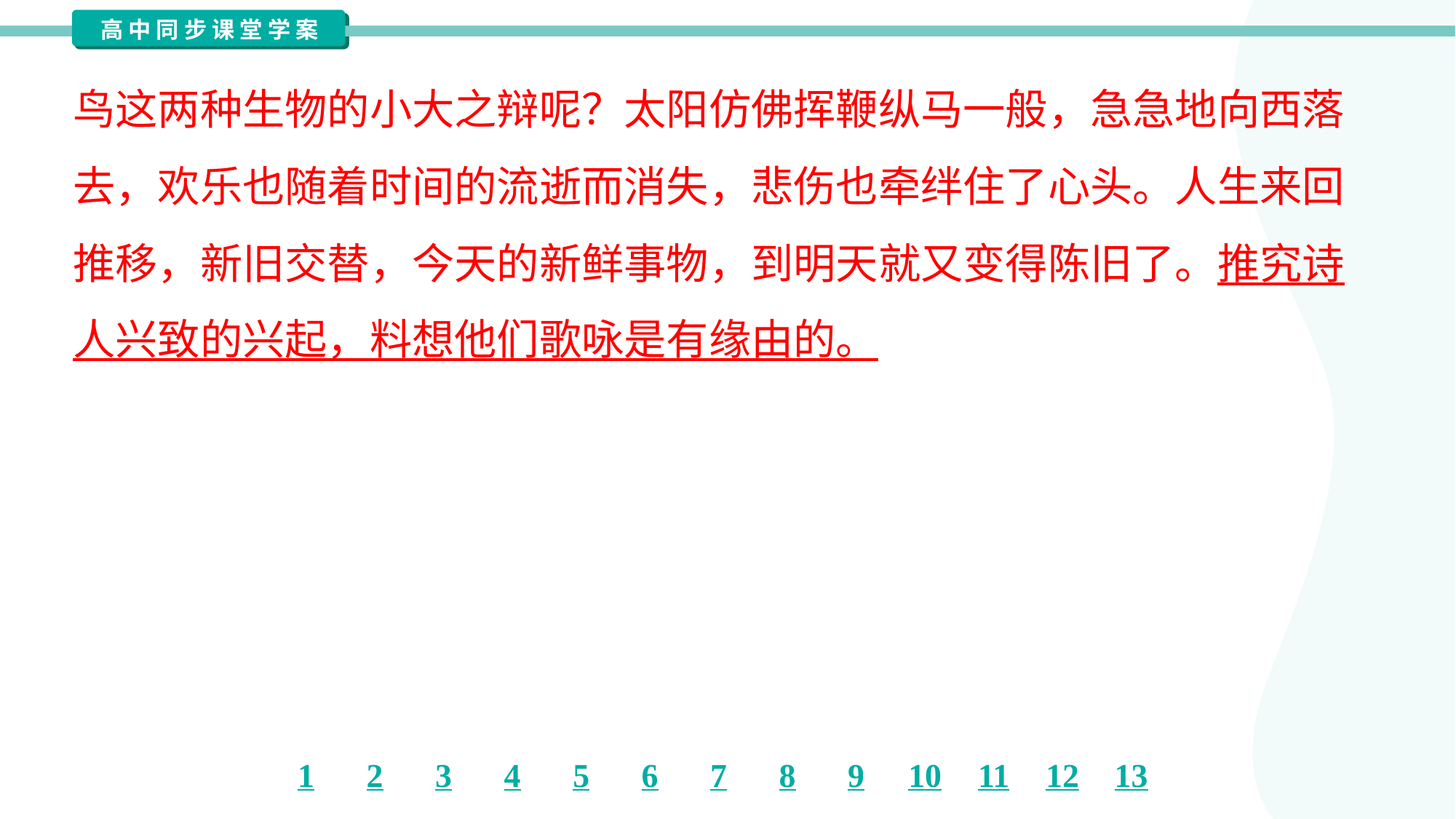

鸟这两种生物的小大之辩呢？太阳仿佛挥鞭纵马一般，急急地向西落
去，欢乐也随着时间的流逝而消失，悲伤也牵绊住了心头。人生来回
推移，新旧交替，今天的新鲜事物，到明天就又变得陈旧了。推究诗
人兴致的兴起，料想他们歌咏是有缘由的。